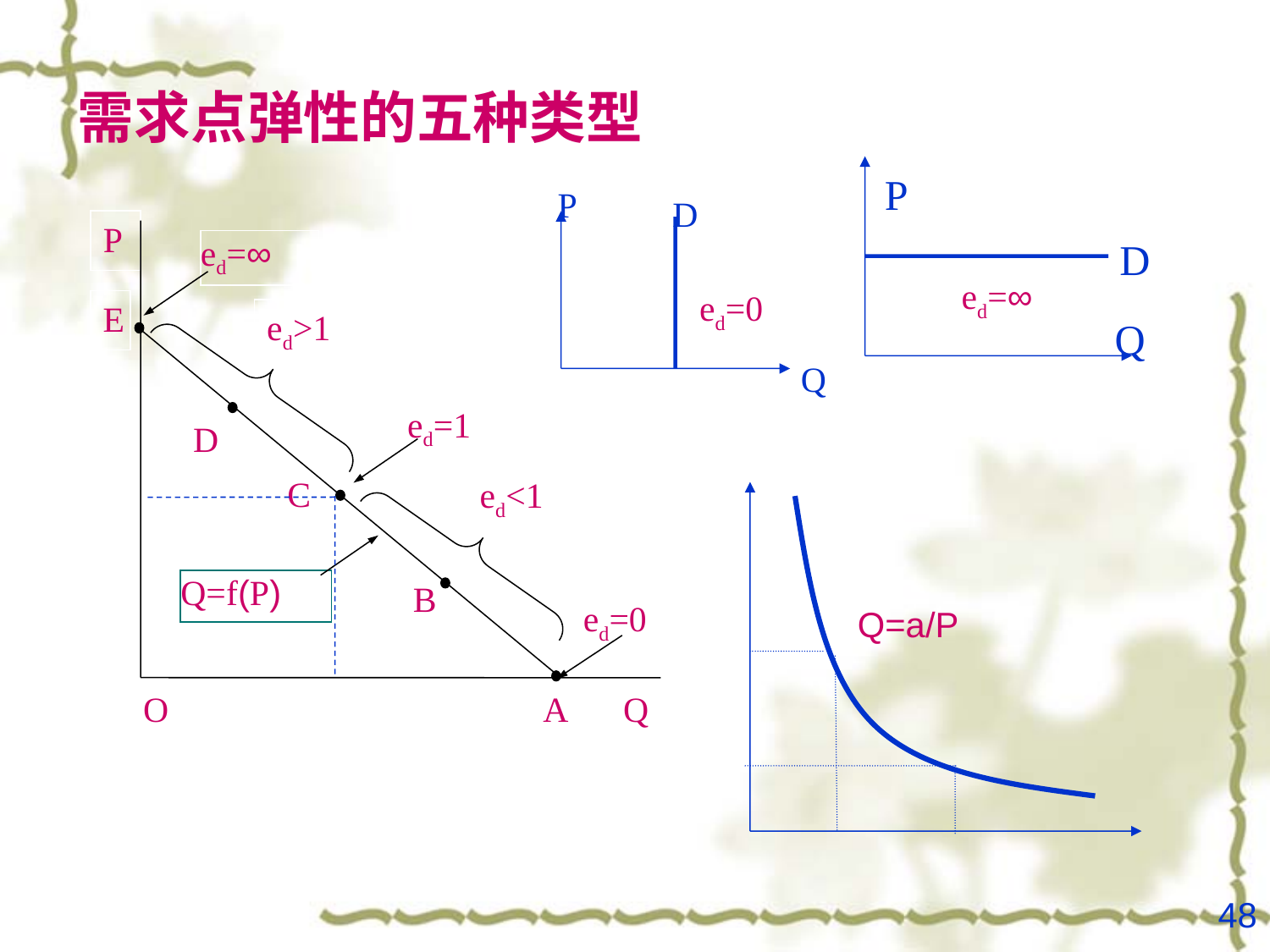

# 需求点弹性的五种类型

P
D

ed=∞
Q

P
D

ed=0
Q

P

ed=∞

E
ed>1

ed=1

D

C
ed<1

Q=a/P

Q=f(P)
B

ed=0

O
A
Q
48